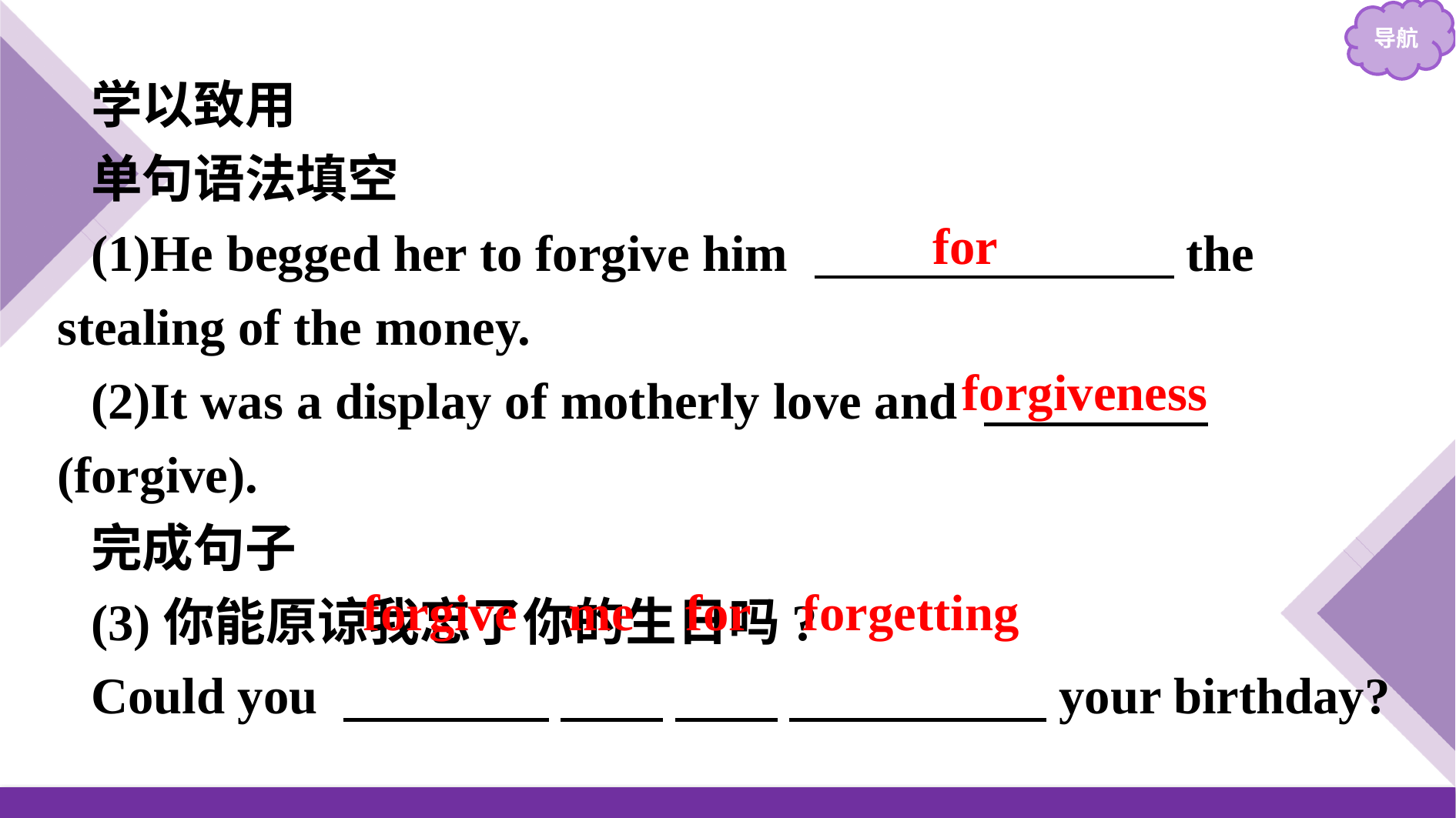

学以致用
单句语法填空
(1)He begged her to forgive him 　　　　　　　the stealing of the money.
(2)It was a display of motherly love and 　    　  　(forgive).
完成句子
(3)你能原谅我忘了你的生日吗?
Could you 　　　　 　　 　　 　　　　　your birthday?
for
forgiveness
forgive    me    for    forgetting